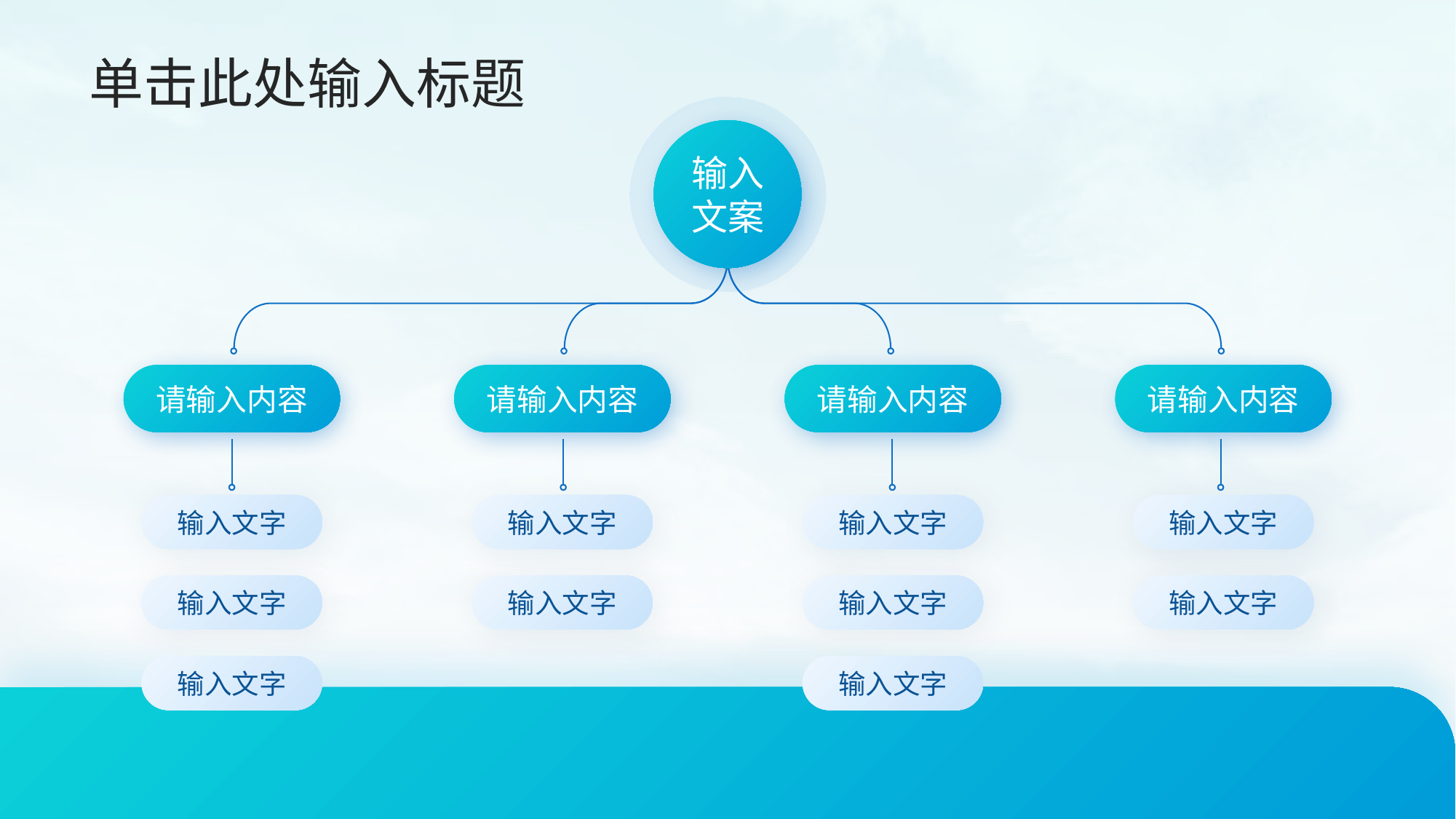

单击此处输入标题
敏琪公关
输入文案

请输入内容
请输入内容
请输入内容
请输入内容

输入文字
输入文字
输入文字
输入文字
输入文字
输入文字
输入文字
输入文字
输入文字
输入文字